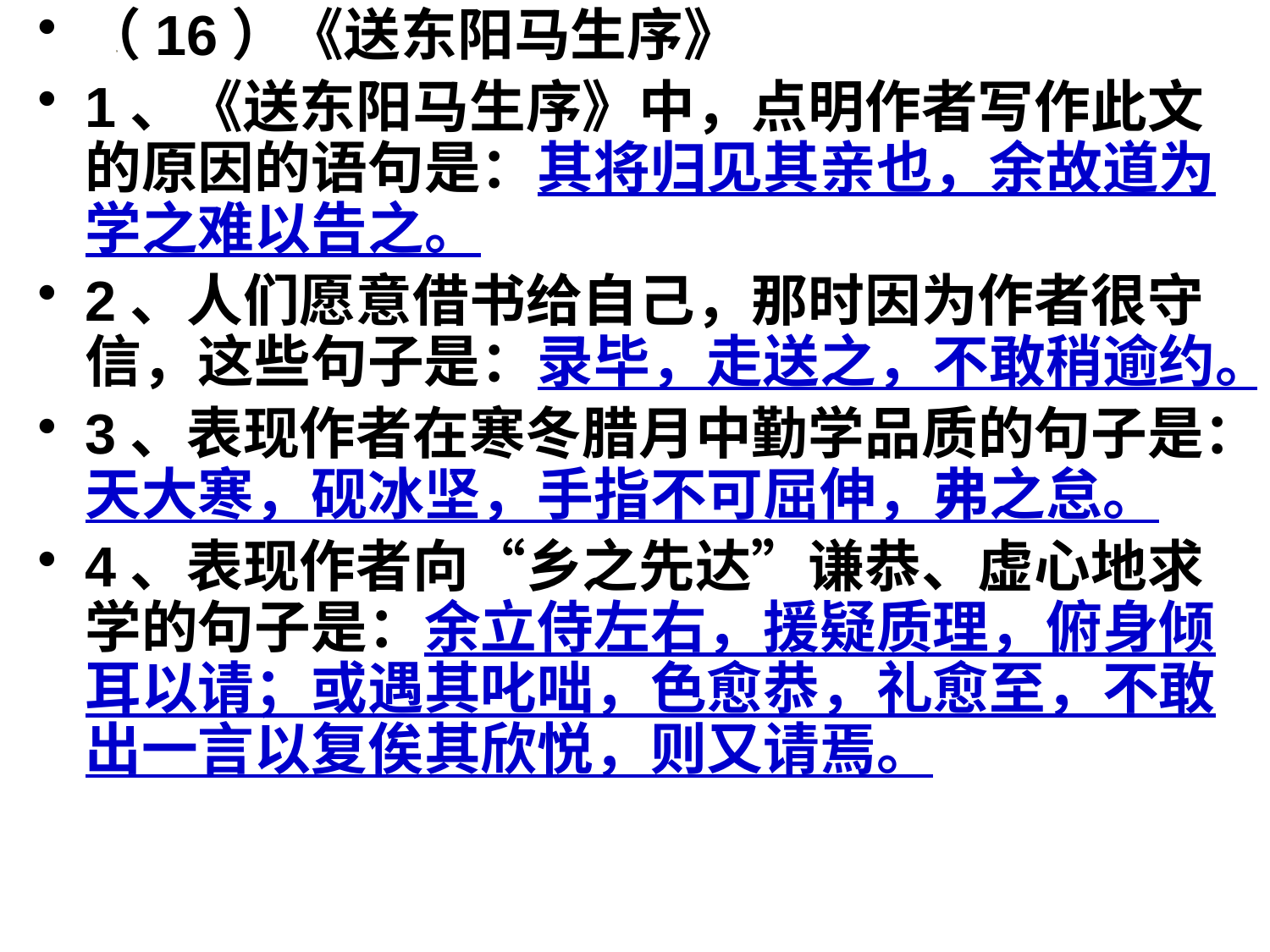

（16）《送东阳马生序》
1、《送东阳马生序》中，点明作者写作此文的原因的语句是：其将归见其亲也，余故道为学之难以告之。
2、人们愿意借书给自己，那时因为作者很守信，这些句子是：录毕，走送之，不敢稍逾约。
3、表现作者在寒冬腊月中勤学品质的句子是：天大寒，砚冰坚，手指不可屈伸，弗之怠。
4、表现作者向“乡之先达”谦恭、虚心地求学的句子是：余立侍左右，援疑质理，俯身倾耳以请；或遇其叱咄，色愈恭，礼愈至，不敢出一言以复俟其欣悦，则又请焉。
#